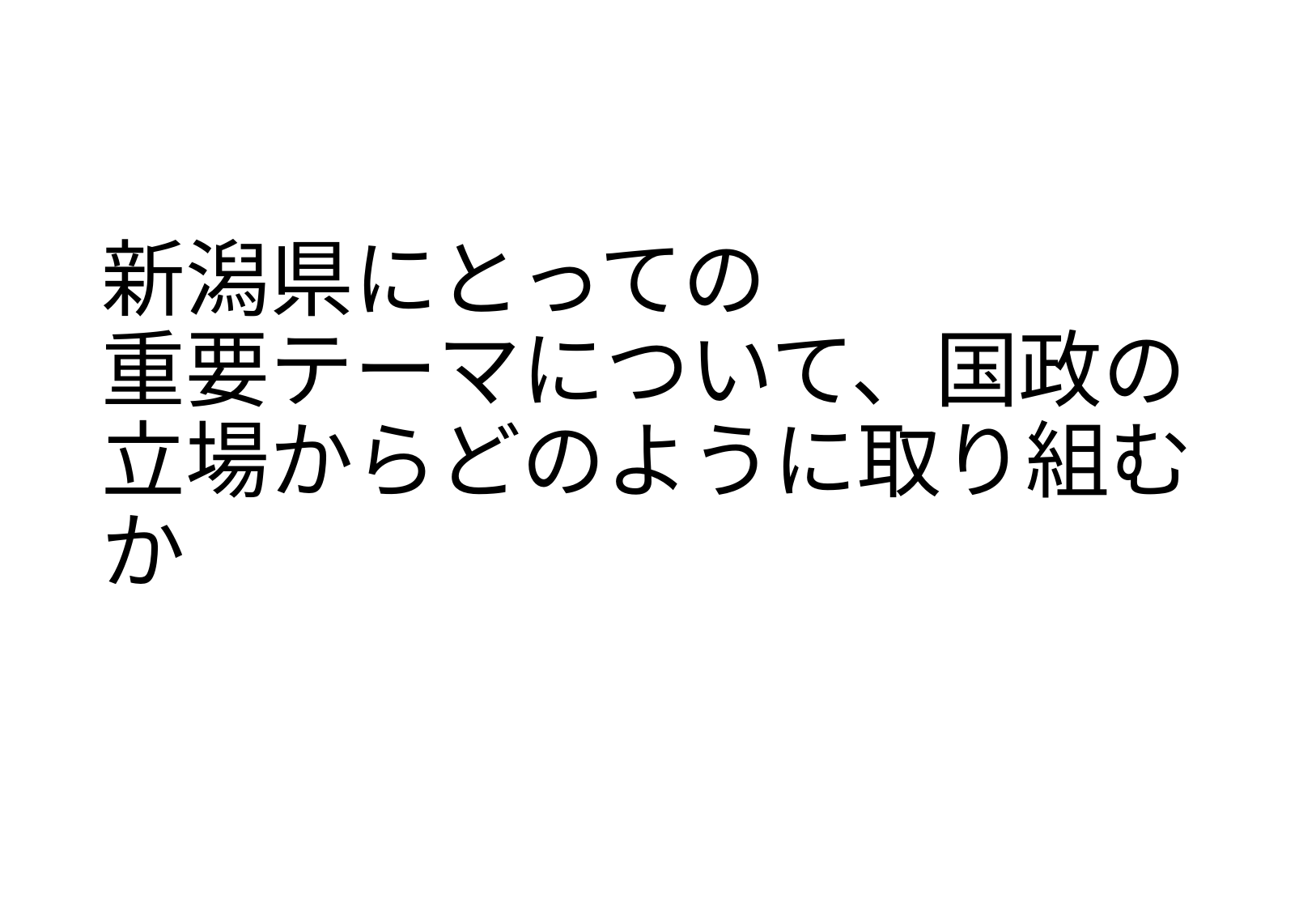

# 新潟県にとっての 重要テーマについて、国政の立場からどのように取り組むか